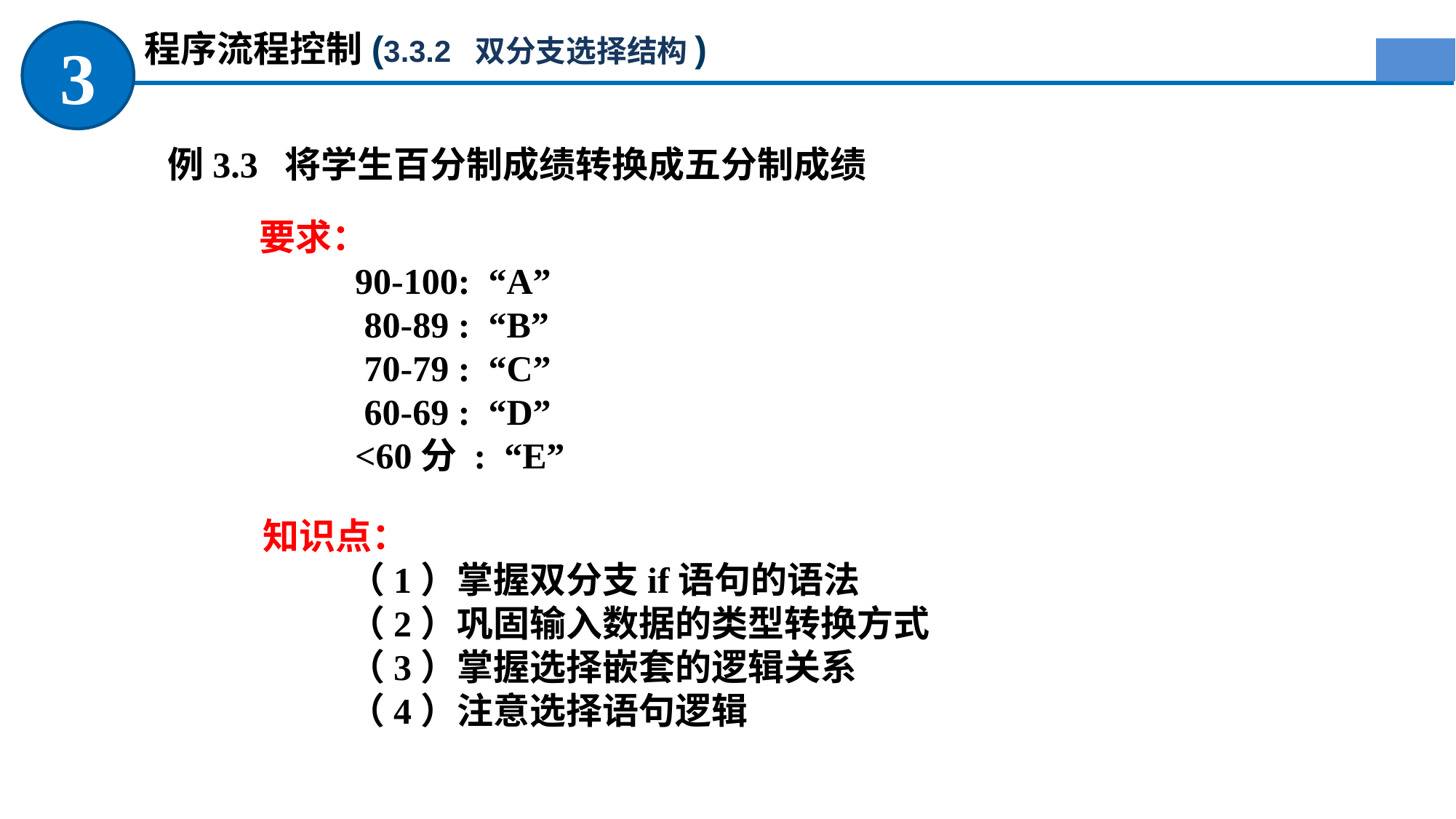

程序流程控制(3.3.2  双分支选择结构)
3

例3.3  将学生百分制成绩转换成五分制成绩
要求：
90-100:  “A”
 80-89 :  “B”
 70-79 :  “C”
 60-69 :  “D”
<60分 :  “E”
知识点：
（1）掌握双分支if语句的语法
（2）巩固输入数据的类型转换方式
（3）掌握选择嵌套的逻辑关系
（4）注意选择语句逻辑